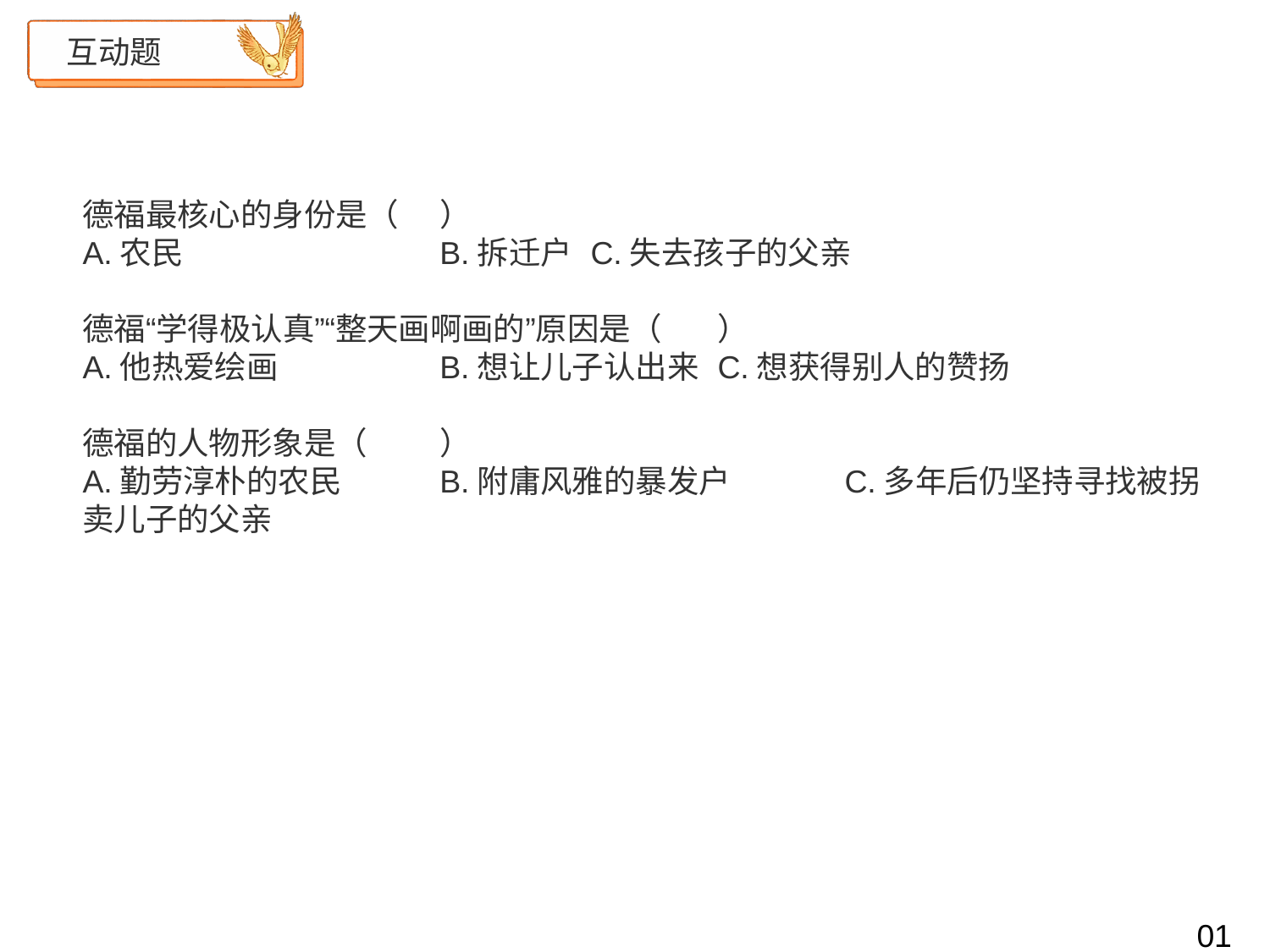

互动题
德福最核心的身份是（	）
A.农民	B.拆迁户	C.失去孩子的父亲

德福“学得极认真”“整天画啊画的”原因是（	）
A.他热爱绘画	B.想让儿子认出来	C.想获得别人的赞扬

德福的人物形象是（	）
A.勤劳淳朴的农民	B.附庸风雅的暴发户	C.多年后仍坚持寻找被拐卖儿子的父亲
01